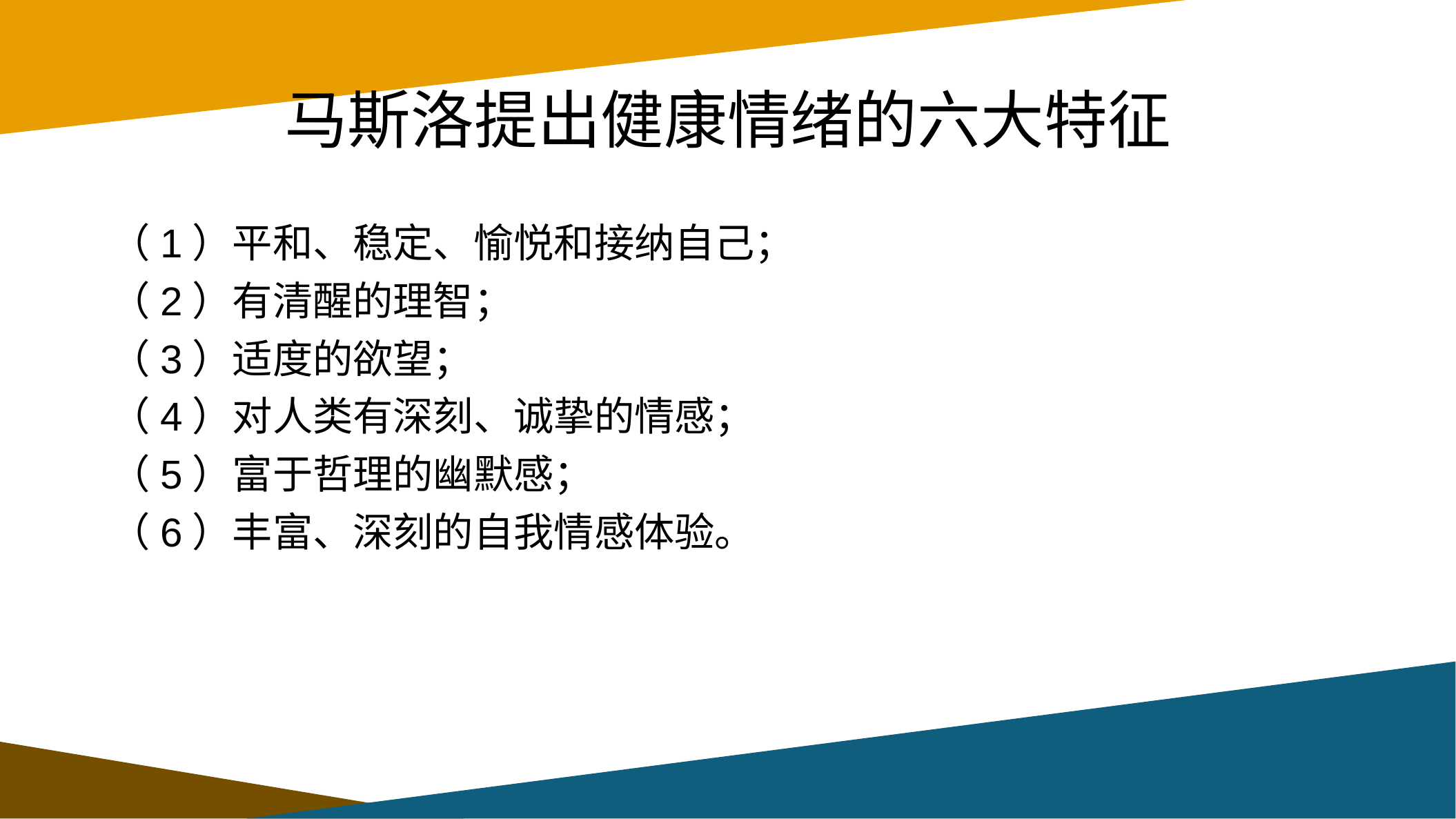

# 马斯洛提出健康情绪的六大特征
（1）平和、稳定、愉悦和接纳自己；
（2）有清醒的理智；
（3）适度的欲望；
（4）对人类有深刻、诚挚的情感；
（5）富于哲理的幽默感；
（6）丰富、深刻的自我情感体验。